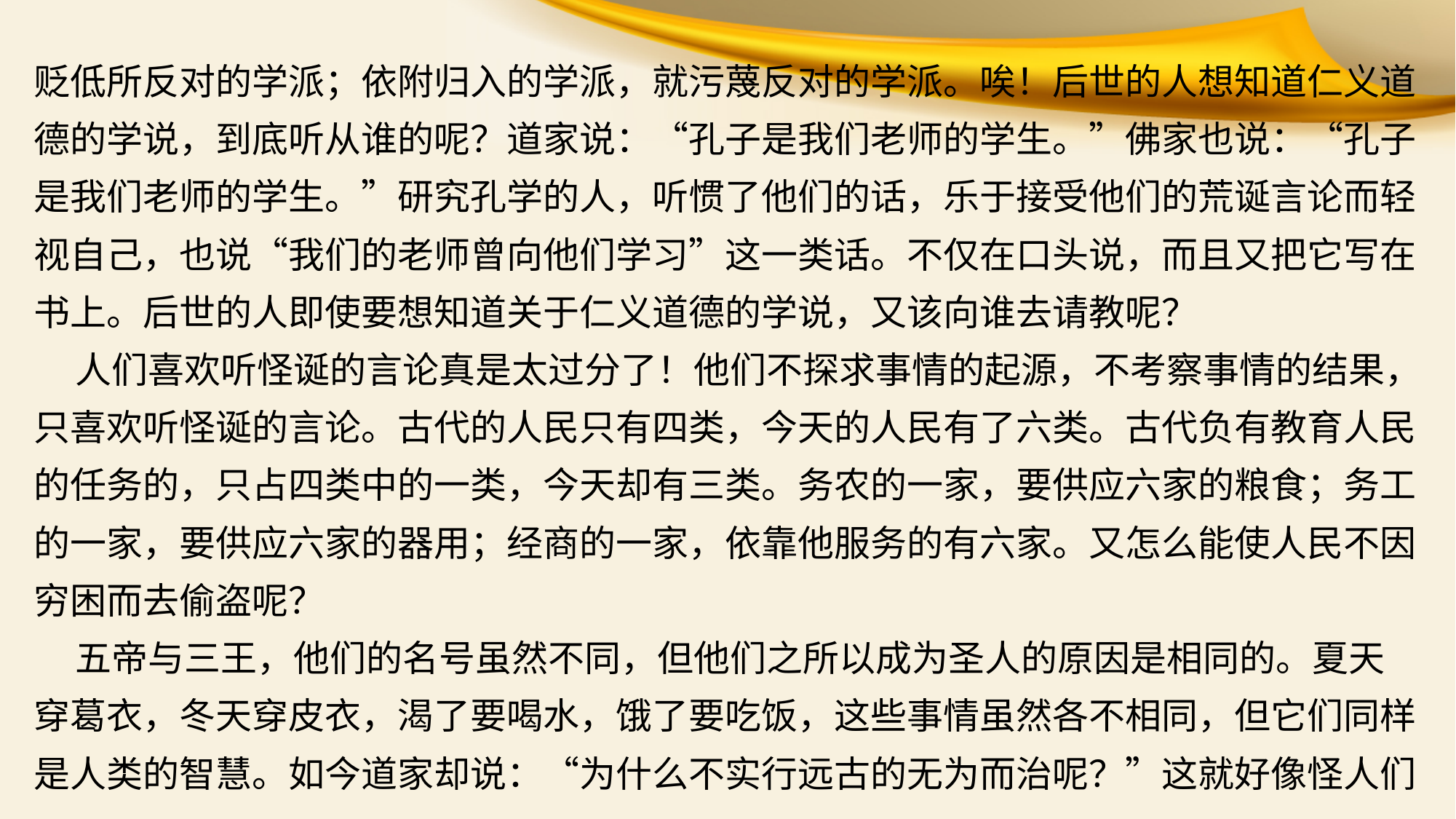

贬低所反对的学派；依附归入的学派，就污蔑反对的学派。唉！后世的人想知道仁义道德的学说，到底听从谁的呢？道家说：“孔子是我们老师的学生。”佛家也说：“孔子是我们老师的学生。”研究孔学的人，听惯了他们的话，乐于接受他们的荒诞言论而轻视自己，也说“我们的老师曾向他们学习”这一类话。不仅在口头说，而且又把它写在书上。后世的人即使要想知道关于仁义道德的学说，又该向谁去请教呢？
    人们喜欢听怪诞的言论真是太过分了！他们不探求事情的起源，不考察事情的结果，只喜欢听怪诞的言论。古代的人民只有四类，今天的人民有了六类。古代负有教育人民的任务的，只占四类中的一类，今天却有三类。务农的一家，要供应六家的粮食；务工的一家，要供应六家的器用；经商的一家，依靠他服务的有六家。又怎么能使人民不因穷困而去偷盗呢？
    五帝与三王，他们的名号虽然不同，但他们之所以成为圣人的原因是相同的。夏天穿葛衣，冬天穿皮衣，渴了要喝水，饿了要吃饭，这些事情虽然各不相同，但它们同样是人类的智慧。如今道家却说：“为什么不实行远古的无为而治呢？”这就好像怪人们